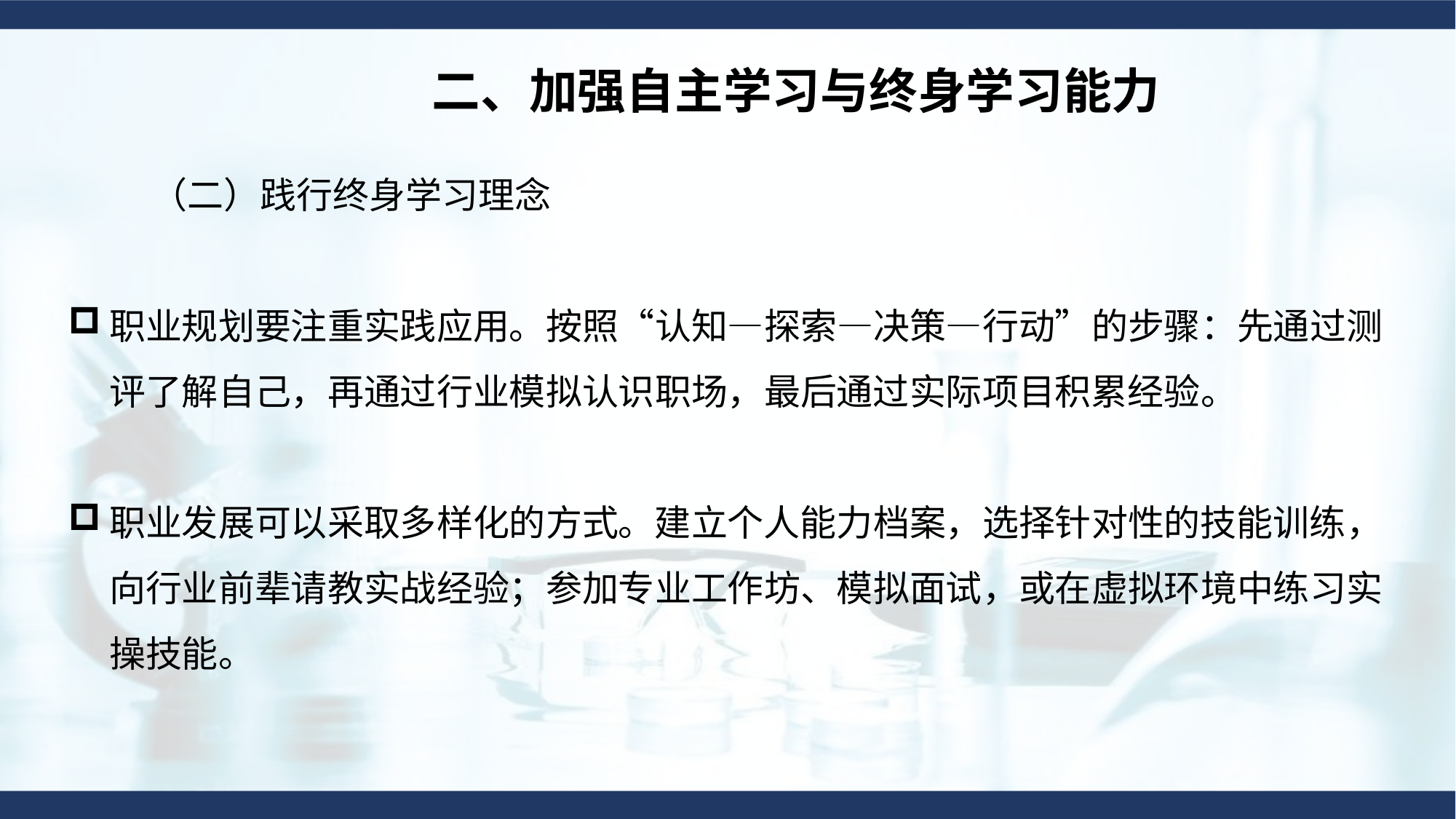

二、加强自主学习与终身学习能力
（二）践行终身学习理念

职业规划要注重实践应用。按照“认知—探索—决策—行动”的步骤：先通过测评了解自己，再通过行业模拟认识职场，最后通过实际项目积累经验。

职业发展可以采取多样化的方式。建立个人能力档案，选择针对性的技能训练，向行业前辈请教实战经验；参加专业工作坊、模拟面试，或在虚拟环境中练习实操技能。